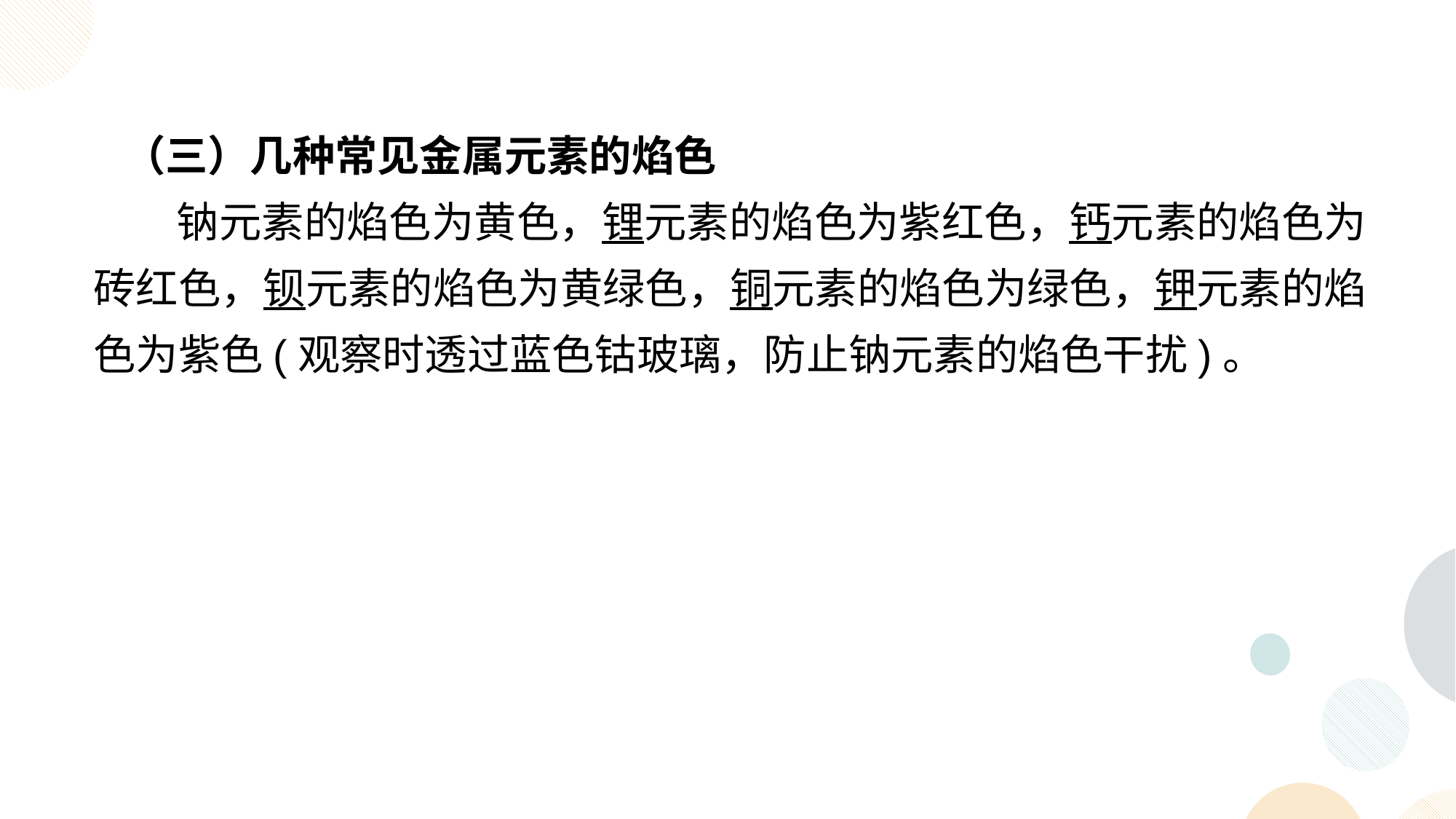

（三）几种常见金属元素的焰色
 钠元素的焰色为黄色，锂元素的焰色为紫红色，钙元素的焰色为砖红色，钡元素的焰色为黄绿色，铜元素的焰色为绿色，钾元素的焰色为紫色(观察时透过蓝色钴玻璃，防止钠元素的焰色干扰)。